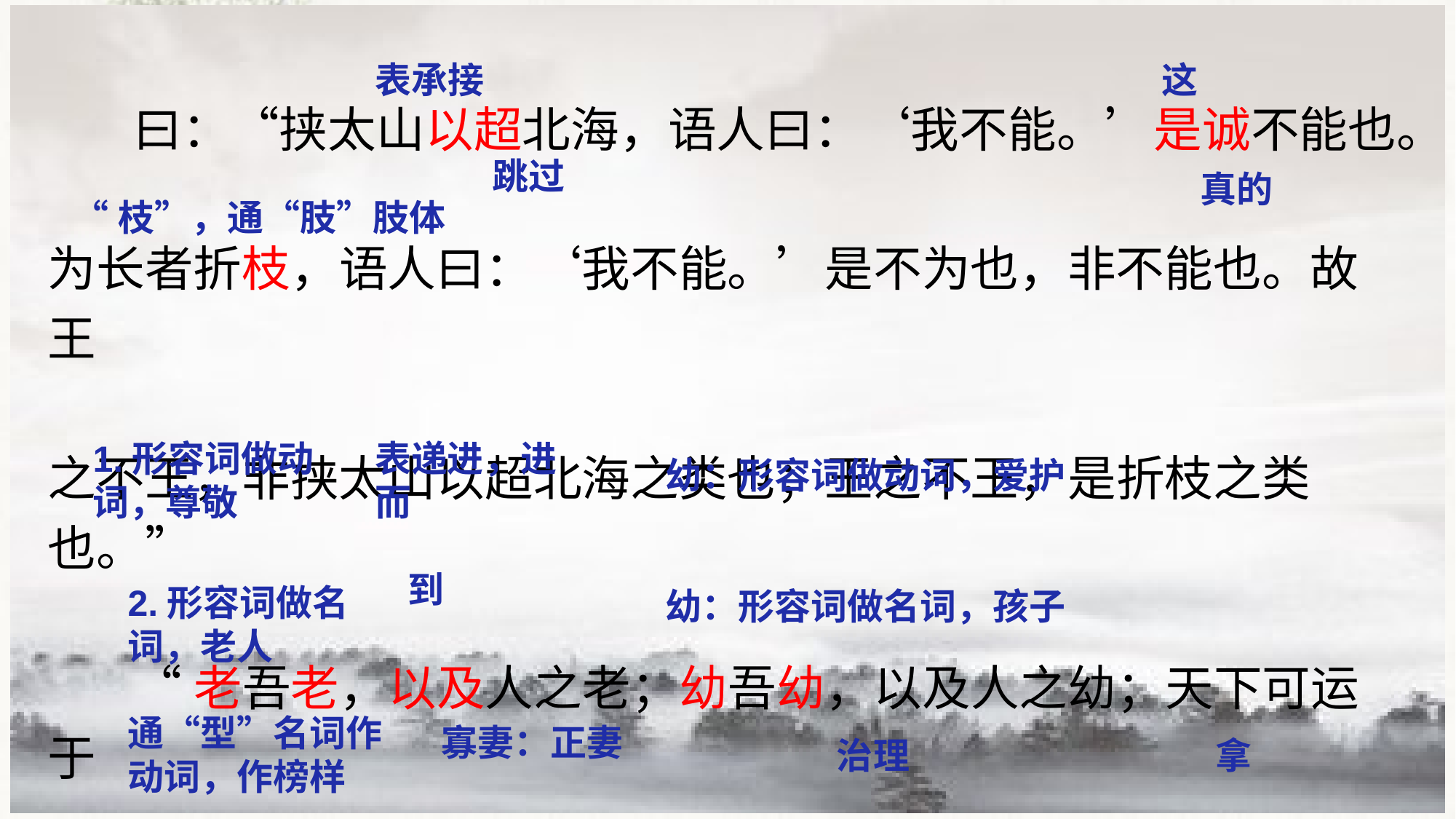

表承接
这
曰：“挟太山以超北海，语人曰：‘我不能。’是诚不能也。

为长者折枝，语人曰：‘我不能。’是不为也，非不能也。故王

之不王，非挟太山以超北海之类也；王之不王，是折枝之类也。”

“老吾老，以及人之老；幼吾幼，以及人之幼；天下可运于

掌。诗云：‘刑于寡妻，至于兄弟，以御于家邦。’言举斯心加
跳过
真的
“枝”，通“肢”肢体
1.形容词做动词，尊敬
表递进，进而

   到
幼：形容词做动词，爱护

幼：形容词做名词，孩子
2.形容词做名词，老人
通“型”名词作动词，作榜样
寡妻：正妻
治理
拿